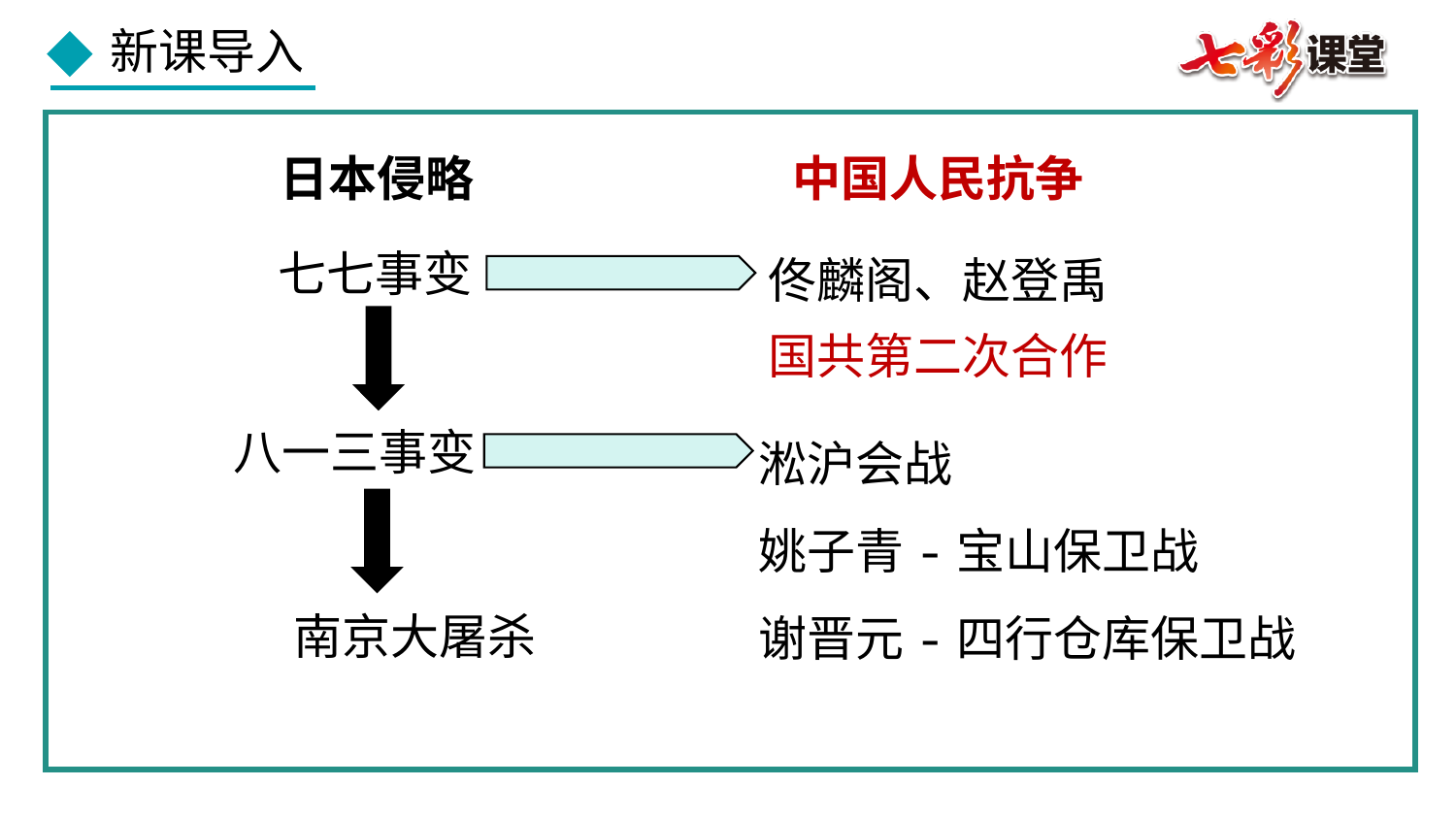

中国人民抗争
日本侵略
佟麟阁、赵登禹
七七事变

国共第二次合作

淞沪会战
姚子青-宝山保卫战
谢晋元-四行仓库保卫战
八一三事变

南京大屠杀